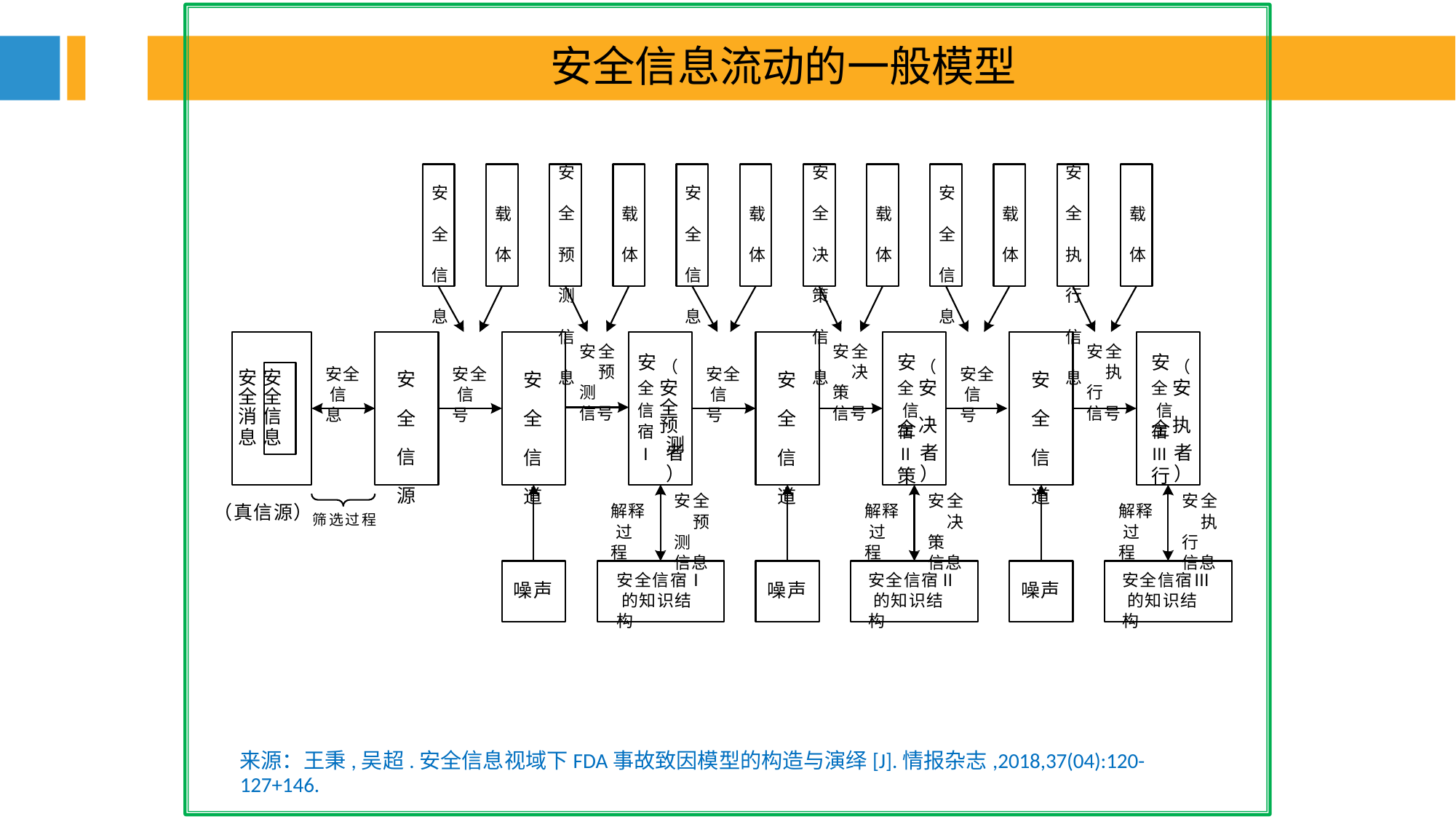

安全信息流动的一般模型
安  全  预  测  信  息
安  全  决  策  信  息
安  全  执  行  信  息

安  全  信  息
安  全  信  息
安  全  信  息
载  体
载  体
载  体
载  体
载  体
载  体

安全  预测  信号
安全  决策  信号
安全  执行  信号
安 （
全 安  信 全
安（
全安  信全
安（
全安  信全

安全  信息
安全  信号
安全  信号
安全  信号
安 安
全 全
消 信
息 息
安  全  信  源
安  全  信  道
安  全  信  道
安  全  信  道

宿 预
宿决
宿执

Ⅰ 测
Ⅱ策
Ⅲ行
者
）
安全  预测  信息
者
）
安全  决策  信息
者
）
安全  执行  信息

（真信源）筛选过程
解释  过程
解释  过程
解释  过程

安全信宿Ⅰ  的知识结构
安全信宿Ⅱ  的知识结构
安全信宿Ⅲ  的知识结构
噪声
噪声
噪声
来源：王秉,吴超.安全信息视域下FDA事故致因模型的构造与演绎[J].情报杂志,2018,37(04):120-127+146.